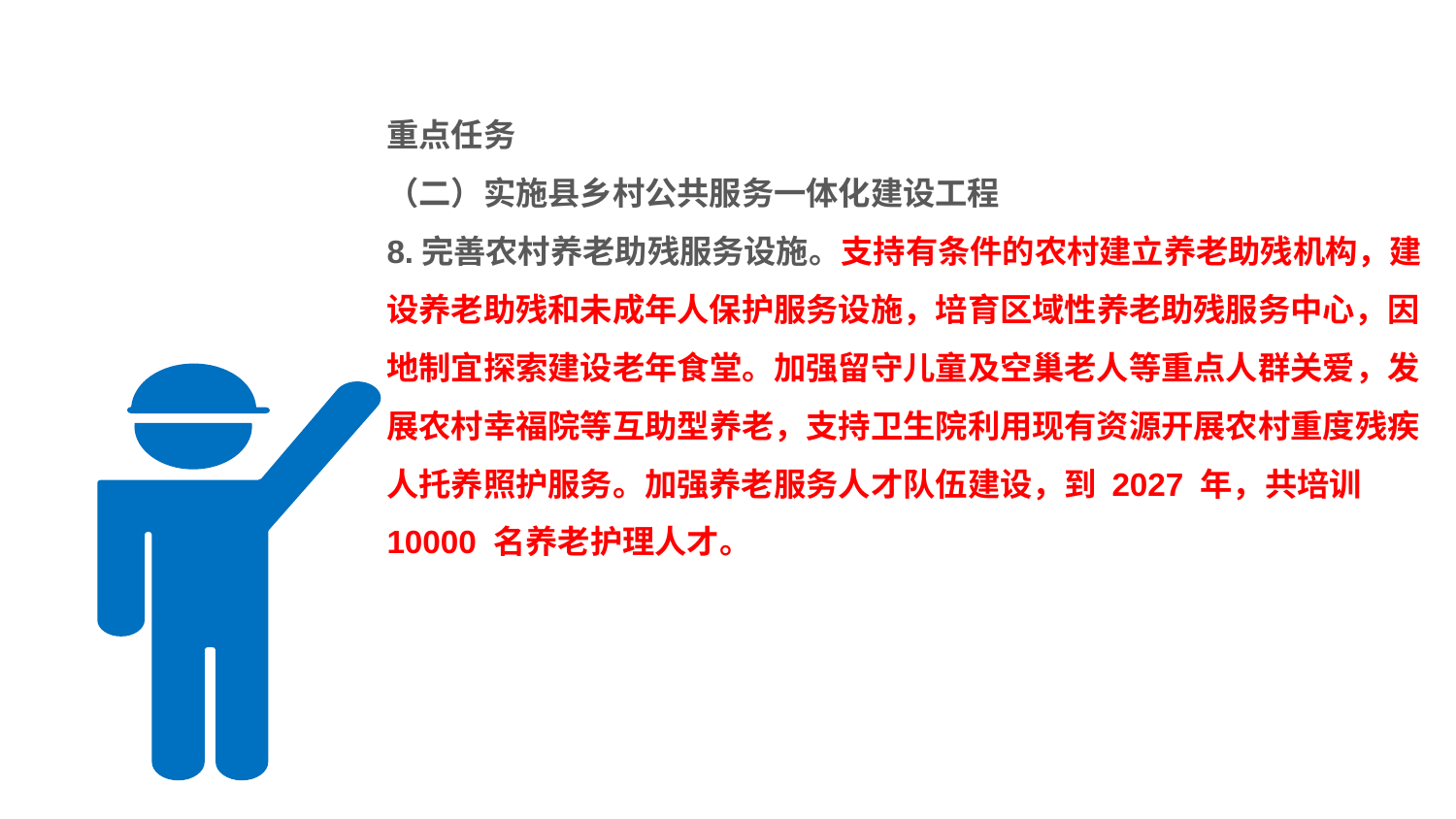

#
重点任务
（二）实施县乡村公共服务一体化建设工程
8.完善农村养老助残服务设施。支持有条件的农村建立养老助残机构，建设养老助残和未成年人保护服务设施，培育区域性养老助残服务中心，因地制宜探索建设老年食堂。加强留守儿童及空巢老人等重点人群关爱，发展农村幸福院等互助型养老，支持卫生院利用现有资源开展农村重度残疾人托养照护服务。加强养老服务人才队伍建设，到 2027 年，共培训 10000 名养老护理人才。